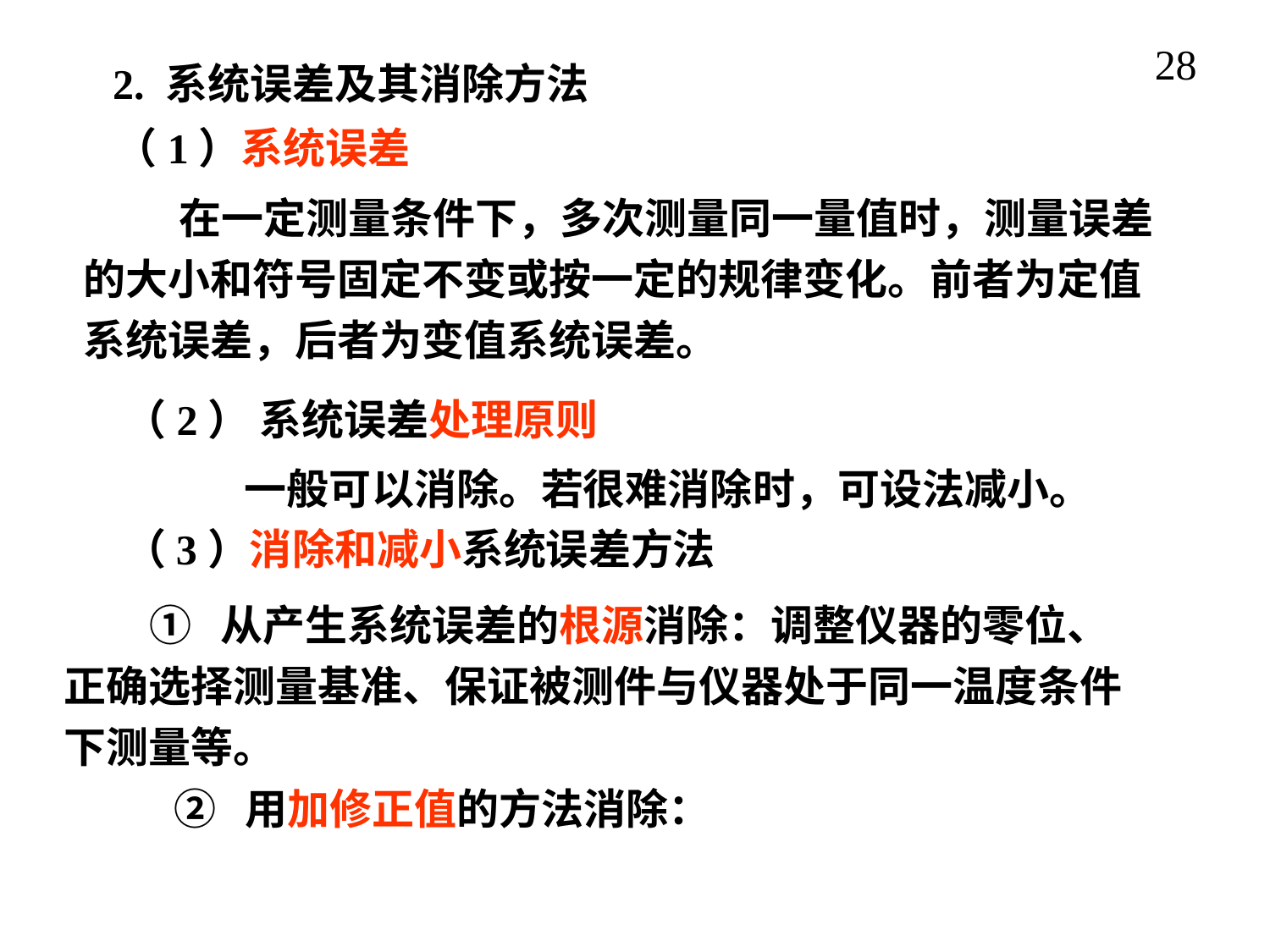

28
2. 系统误差及其消除方法
（1）系统误差
         在一定测量条件下，多次测量同一量值时，测量误差的大小和符号固定不变或按一定的规律变化。前者为定值系统误差，后者为变值系统误差。
（2） 系统误差处理原则
   一般可以消除。若很难消除时，可设法减小。
（3）消除和减小系统误差方法
         ①  从产生系统误差的根源消除：调整仪器的零位、正确选择测量基准、保证被测件与仪器处于同一温度条件下测量等。
②  用加修正值的方法消除：